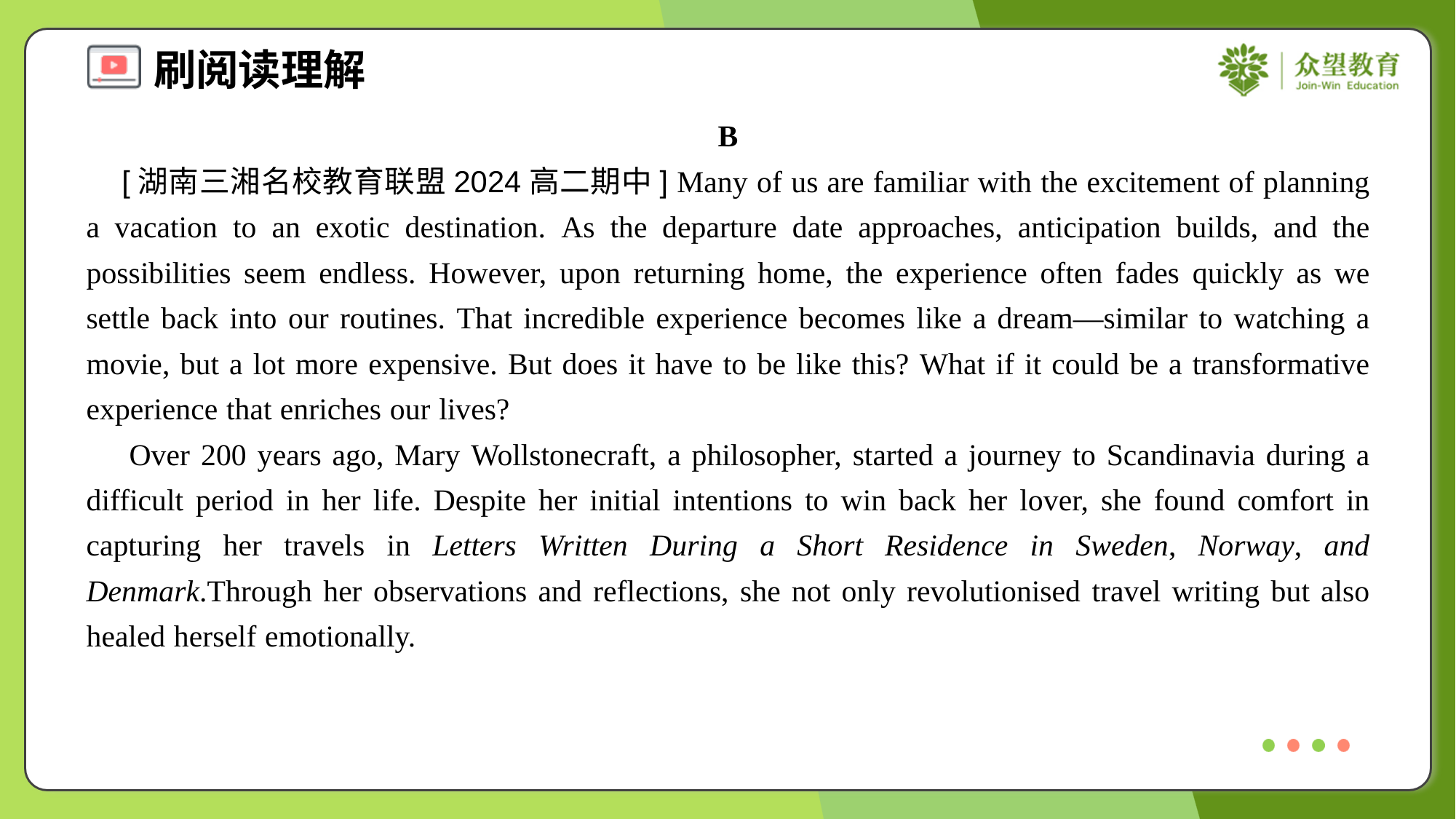

B
    [湖南三湘名校教育联盟2024高二期中] Many of us are familiar with the excitement of planning a vacation to an exotic destination. As the departure date approaches, anticipation builds, and the possibilities seem endless. However, upon returning home, the experience often fades quickly as we settle back into our routines. That incredible experience becomes like a dream—similar to watching a movie, but a lot more expensive. But does it have to be like this? What if it could be a transformative experience that enriches our lives?
    Over 200 years ago, Mary Wollstonecraft, a philosopher, started a journey to Scandinavia during a difficult period in her life. Despite her initial intentions to win back her lover, she found comfort in capturing her travels in Letters Written During a Short Residence in Sweden, Norway, and Denmark.Through her observations and reflections, she not only revolutionised travel writing but also healed herself emotionally.